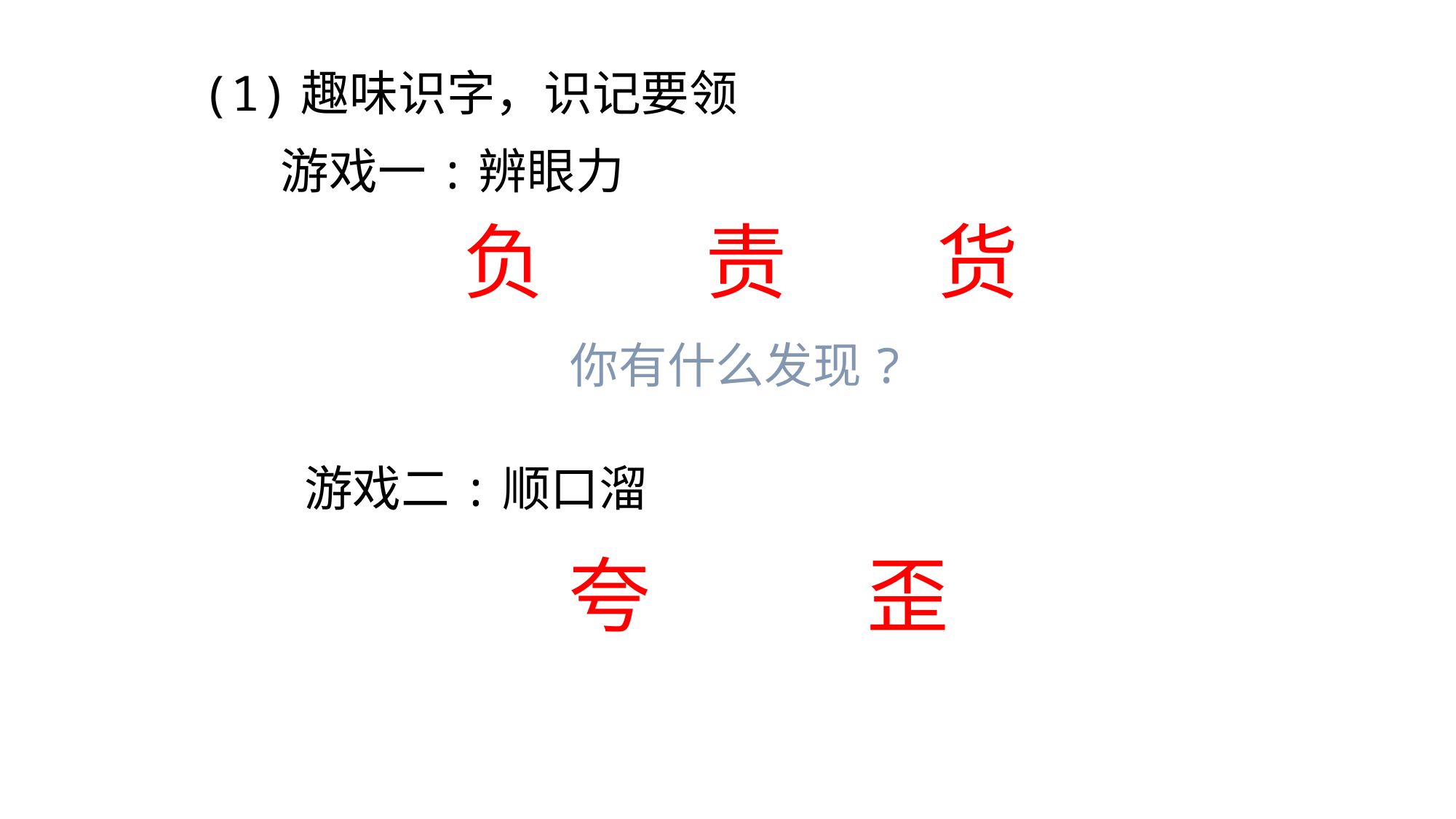

(1)趣味识字，识记要领
游戏一:辨眼力
负
责
货
你有什么发现?
 游戏二:顺口溜
夸
歪